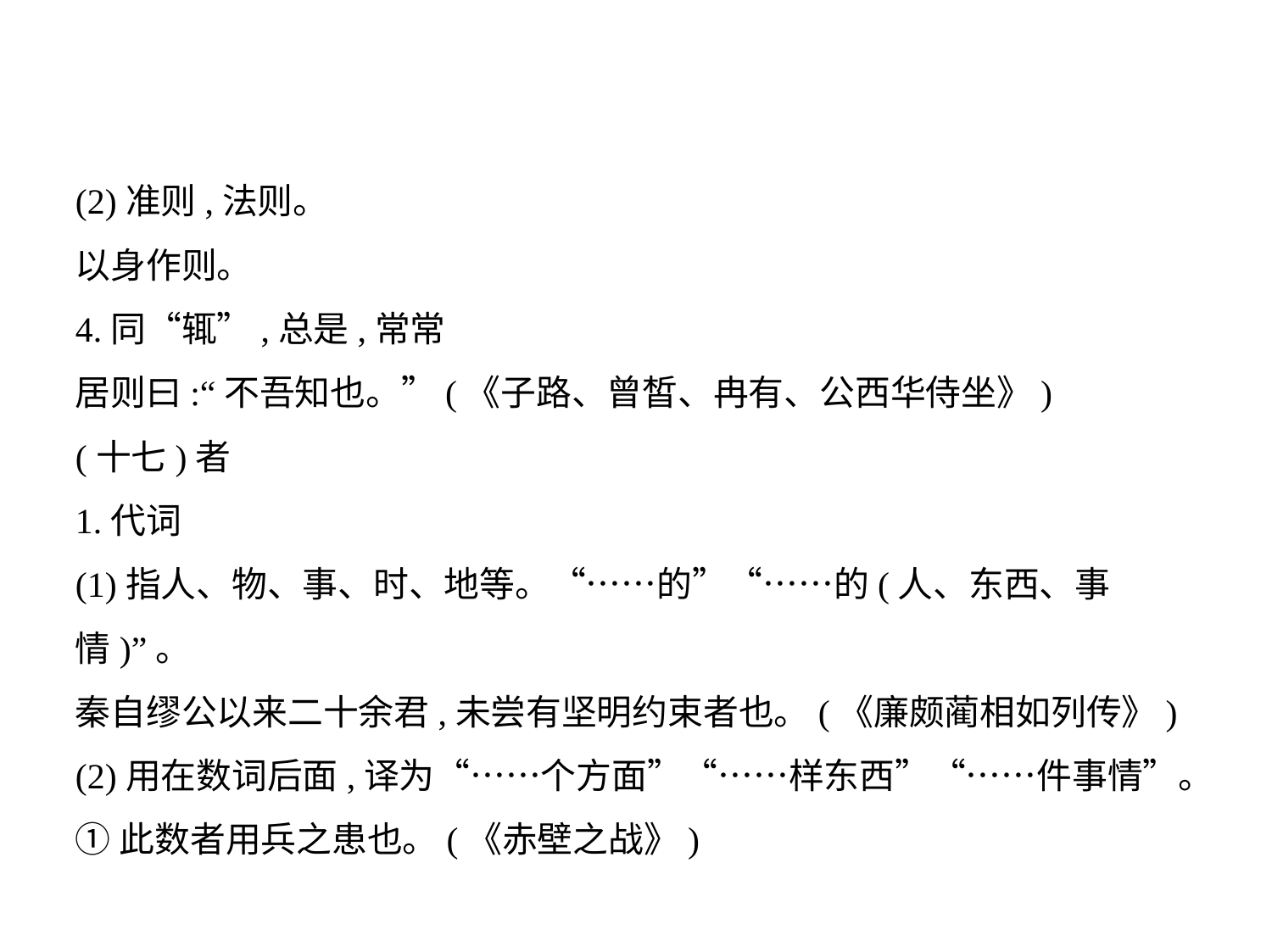

(2)准则,法则。
以身作则。
4.同“辄”,总是,常常
居则曰:“不吾知也。”(《子路、曾皙、冉有、公西华侍坐》)
(十七)者
1.代词
(1)指人、物、事、时、地等。“……的”“……的(人、东西、事
情)”。
秦自缪公以来二十余君,未尝有坚明约束者也。(《廉颇蔺相如列传》)
(2)用在数词后面,译为“……个方面”“……样东西”“……件事情”。
①此数者用兵之患也。(《赤壁之战》)